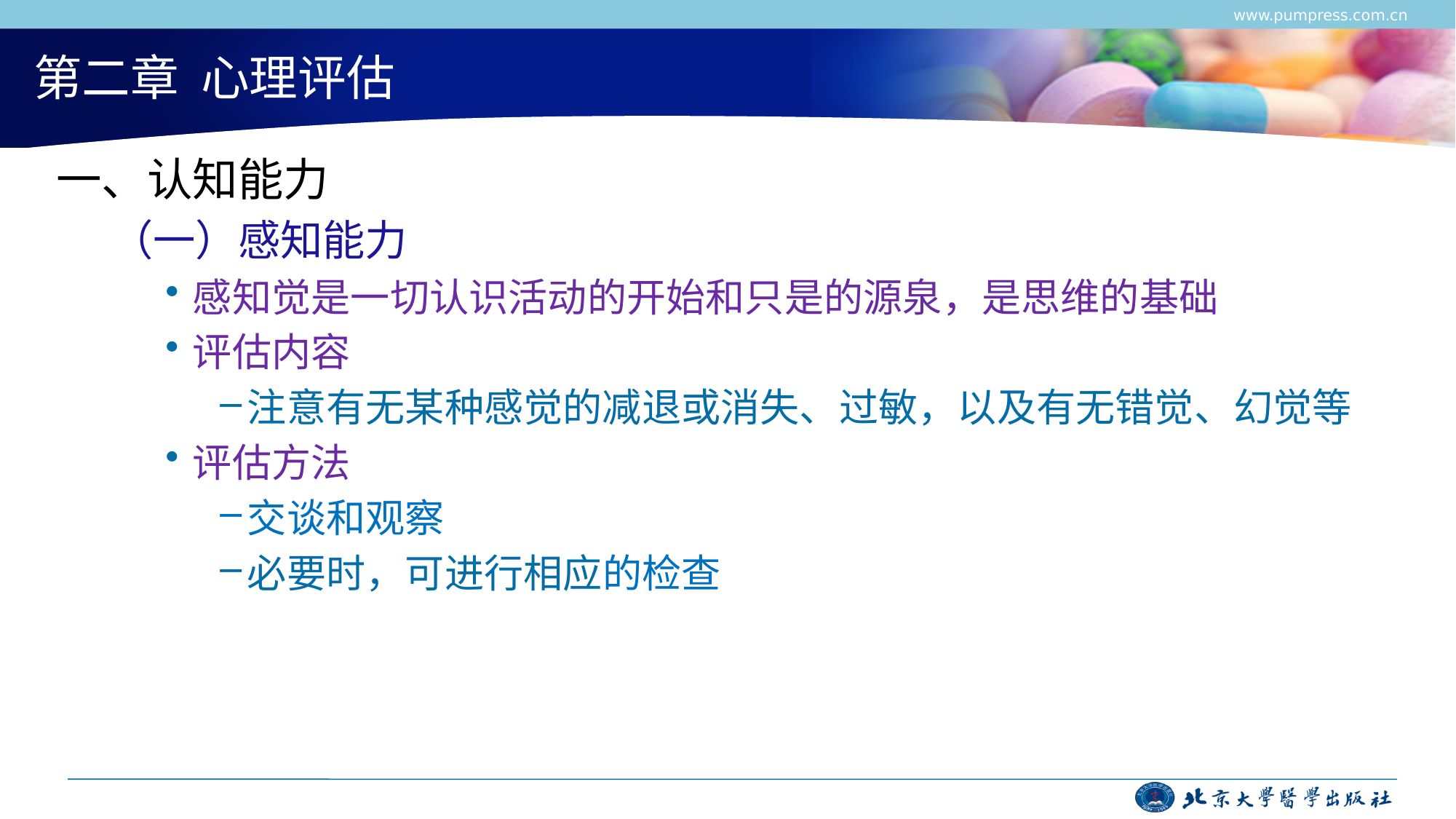

www.pumpress.com.cn
# 第二章  心理评估
一、认知能力
（一）感知能力
感知觉是一切认识活动的开始和只是的源泉，是思维的基础
评估内容
注意有无某种感觉的减退或消失、过敏，以及有无错觉、幻觉等
评估方法
交谈和观察
必要时，可进行相应的检查